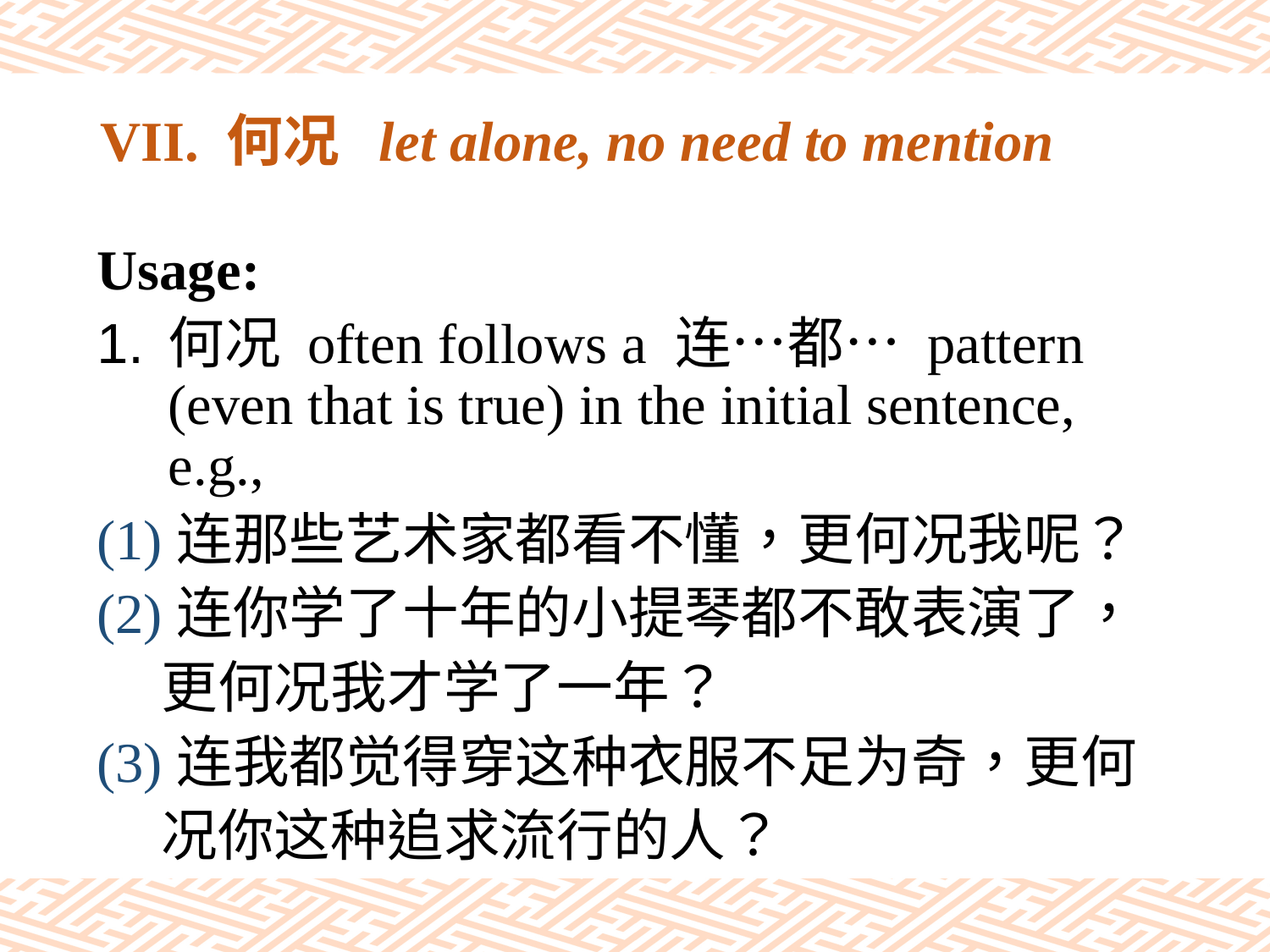

# VII. 何况  let alone, no need to mention
Usage:
何况 often follows a 连…都… pattern (even that is true) in the initial sentence, e.g.,
(1)连那些艺术家都看不懂，更何况我呢？
(2)连你学了十年的小提琴都不敢表演了，
    更何况我才学了一年？
(3)连我都觉得穿这种衣服不足为奇，更何
    况你这种追求流行的人？